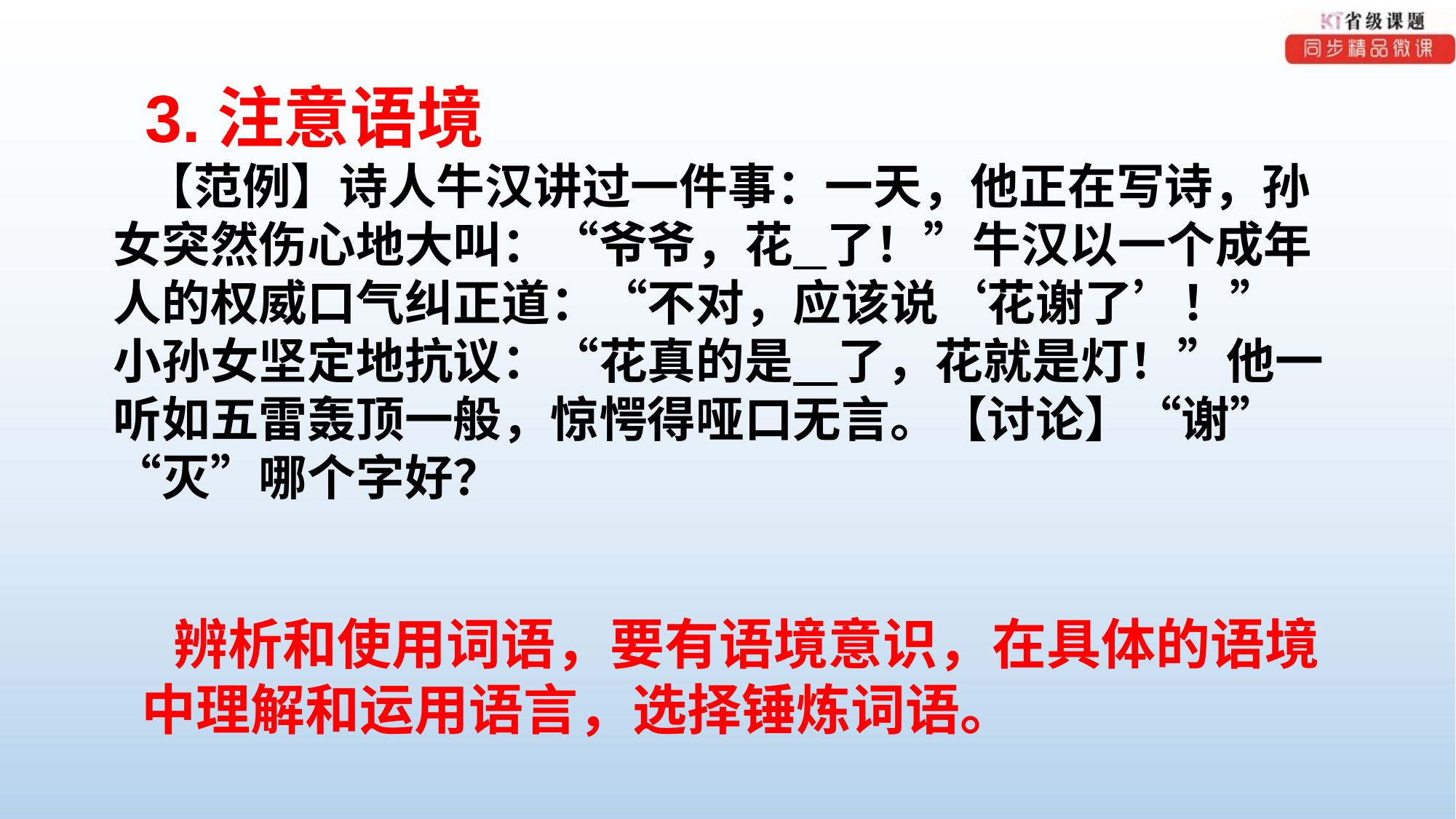

3.注意语境
【范例】诗人牛汉讲过一件事：一天，他正在写诗，孙女突然伤心地大叫：“爷爷，花   了！”牛汉以一个成年人的权威口气纠正道：“不对，应该说‘花谢了’！”小孙女坚定地抗议：“花真的是    了，花就是灯！”他一听如五雷轰顶一般，惊愕得哑口无言。【讨论】“谢”“灭”哪个字好？

辨析和使用词语，要有语境意识，在具体的语境中理解和运用语言，选择锤炼词语。